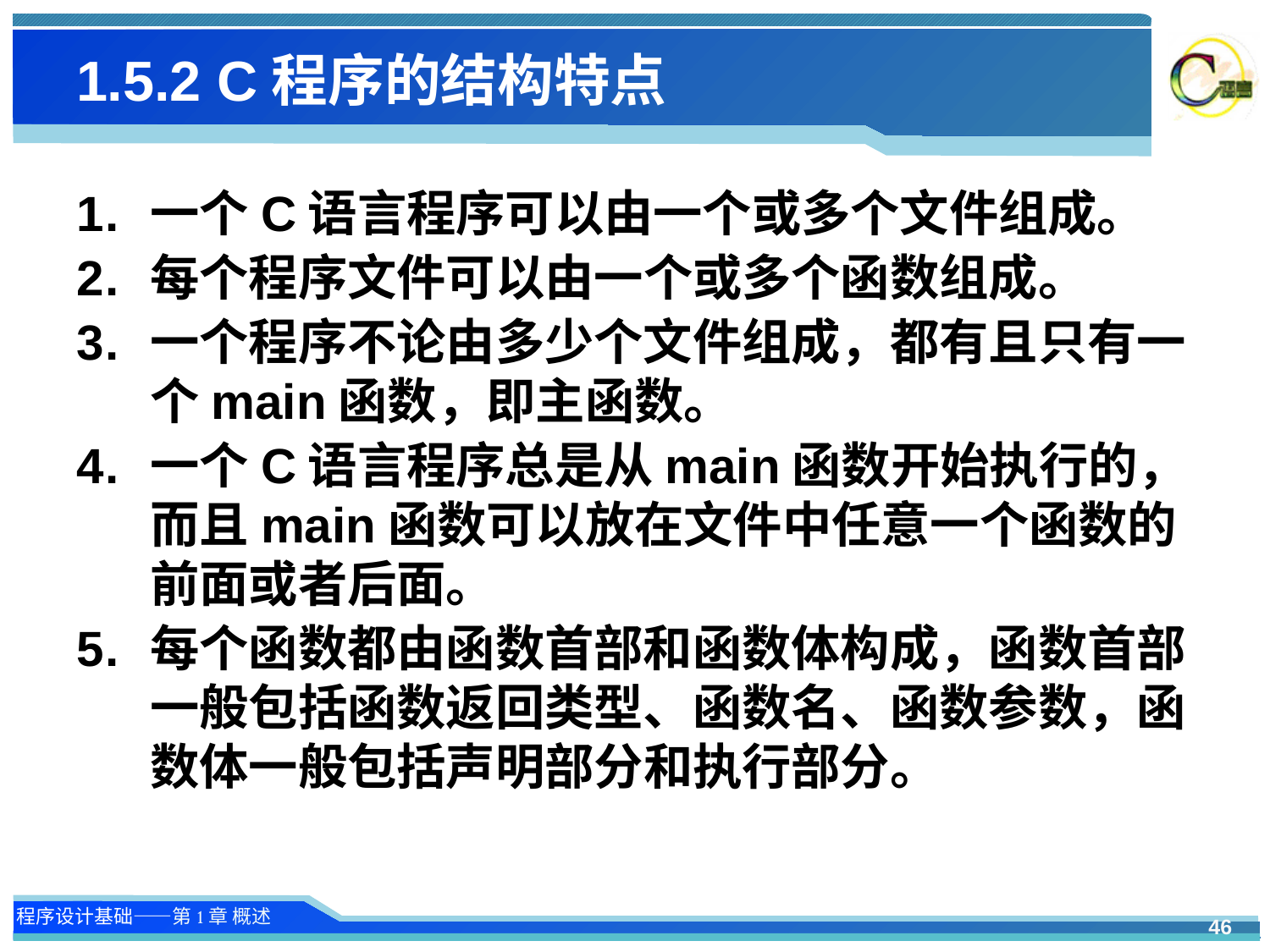

# 1.5.2 C程序的结构特点
一个C语言程序可以由一个或多个文件组成。
每个程序文件可以由一个或多个函数组成。
一个程序不论由多少个文件组成，都有且只有一个main函数，即主函数。
一个C语言程序总是从main函数开始执行的，而且main函数可以放在文件中任意一个函数的前面或者后面。
每个函数都由函数首部和函数体构成，函数首部一般包括函数返回类型、函数名、函数参数，函数体一般包括声明部分和执行部分。

46